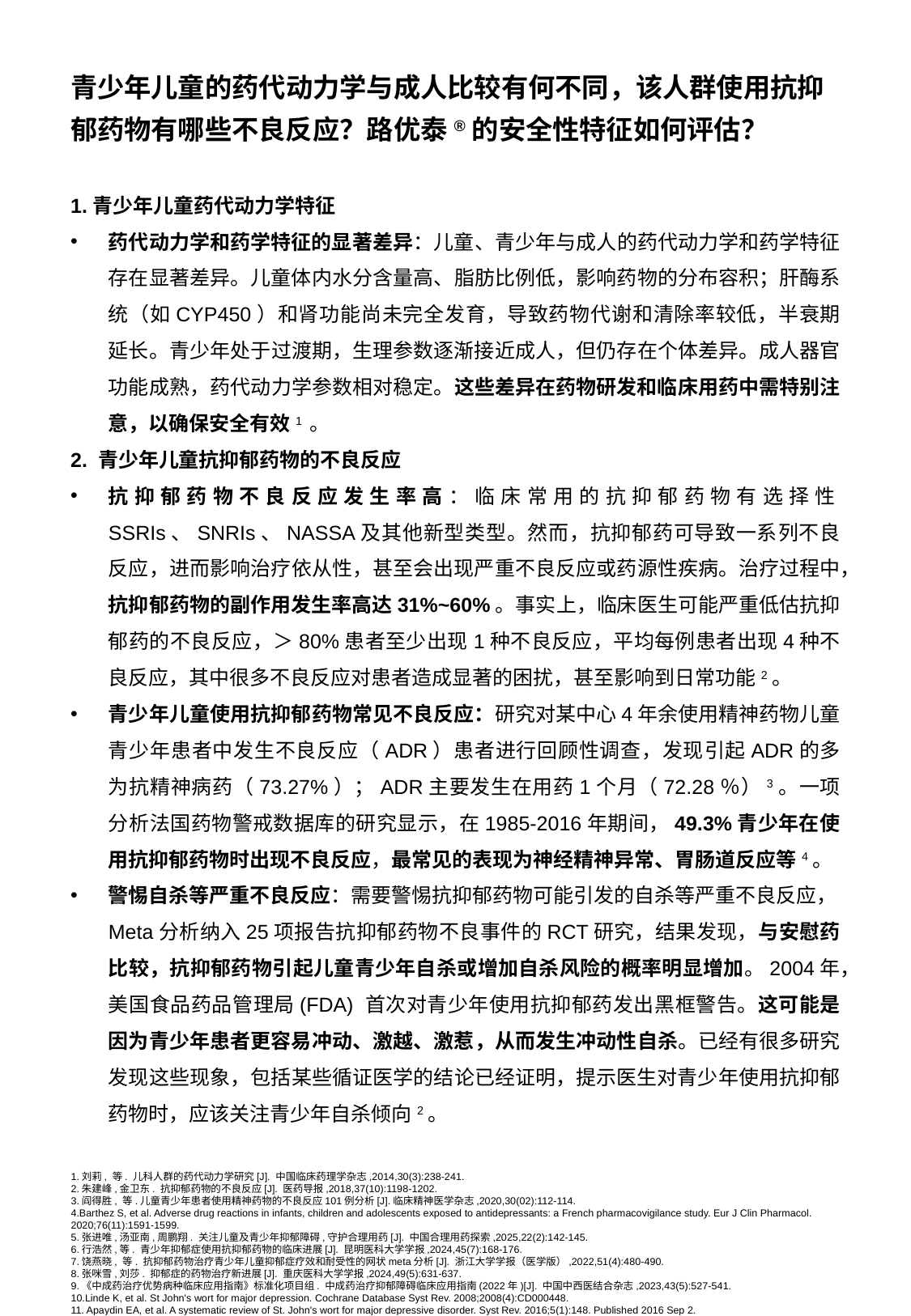

青少年儿童的药代动力学与成人比较有何不同，该人群使用抗抑郁药物有哪些不良反应？路优泰®的安全性特征如何评估？
1.青少年儿童药代动力学特征
药代动力学和药学特征的显著差异：儿童、青少年与成人的药代动力学和药学特征存在显著差异。儿童体内水分含量高、脂肪比例低，影响药物的分布容积；肝酶系统（如CYP450）和肾功能尚未完全发育，导致药物代谢和清除率较低，半衰期延长。青少年处于过渡期，生理参数逐渐接近成人，但仍存在个体差异。成人器官功能成熟，药代动力学参数相对稳定。这些差异在药物研发和临床用药中需特别注意，以确保安全有效1 。
2. 青少年儿童抗抑郁药物的不良反应
抗抑郁药物不良反应发生率高：临床常用的抗抑郁药物有选择性SSRIs、SNRIs、NASSA及其他新型类型。然而，抗抑郁药可导致一系列不良反应，进而影响治疗依从性，甚至会出现严重不良反应或药源性疾病。治疗过程中，抗抑郁药物的副作用发生率高达31%~60%。事实上，临床医生可能严重低估抗抑郁药的不良反应，＞80%患者至少出现1种不良反应，平均每例患者出现4种不良反应，其中很多不良反应对患者造成显著的困扰，甚至影响到日常功能2。
青少年儿童使用抗抑郁药物常见不良反应：研究对某中心4年余使用精神药物儿童青少年患者中发生不良反应（ADR）患者进行回顾性调查，发现引起ADR的多为抗精神病药（73.27%）；ADR主要发生在用药1个月（72.28％）3。一项分析法国药物警戒数据库的研究显示，在1985-2016年期间，49.3%青少年在使用抗抑郁药物时出现不良反应，最常见的表现为神经精神异常、胃肠道反应等4。
警惕自杀等严重不良反应：需要警惕抗抑郁药物可能引发的自杀等严重不良反应，Meta分析纳入25项报告抗抑郁药物不良事件的RCT研究，结果发现，与安慰药比较，抗抑郁药物引起儿童青少年自杀或增加自杀风险的概率明显增加。2004年，美国食品药品管理局(FDA) 首次对青少年使用抗抑郁药发出黑框警告。这可能是因为青少年患者更容易冲动、激越、激惹，从而发生冲动性自杀。已经有很多研究发现这些现象，包括某些循证医学的结论已经证明，提示医生对青少年使用抗抑郁药物时，应该关注青少年自杀倾向2。
1.刘莉, 等. 儿科人群的药代动力学研究[J]. 中国临床药理学杂志,2014,30(3):238-241.
2.朱建峰,金卫东. 抗抑郁药物的不良反应[J]. 医药导报,2018,37(10):1198-1202.
3.阎得胜, 等.儿童青少年患者使用精神药物的不良反应101例分析[J].临床精神医学杂志,2020,30(02):112-114.
4.Barthez S, et al. Adverse drug reactions in infants, children and adolescents exposed to antidepressants: a French pharmacovigilance study. Eur J Clin Pharmacol. 2020;76(11):1591-1599.
5.张进唯,汤亚南,周鹏翔. 关注儿童及青少年抑郁障碍,守护合理用药[J]. 中国合理用药探索,2025,22(2):142-145.
6.行浩然,等. 青少年抑郁症使用抗抑郁药物的临床进展[J]. 昆明医科大学学报,2024,45(7):168-176.
7.饶燕晓, 等. 抗抑郁药物治疗青少年儿童抑郁症疗效和耐受性的网状meta分析[J]. 浙江大学学报（医学版）,2022,51(4):480-490.
8.张咪雪,刘莎. 抑郁症的药物治疗新进展[J]. 重庆医科大学学报,2024,49(5):631-637.
9.《中成药治疗优势病种临床应用指南》标准化项目组. 中成药治疗抑郁障碍临床应用指南(2022年)[J]. 中国中西医结合杂志,2023,43(5):527-541.
10.Linde K, et al. St John's wort for major depression. Cochrane Database Syst Rev. 2008;2008(4):CD000448.
11. Apaydin EA, et al. A systematic review of St. John's wort for major depressive disorder. Syst Rev. 2016;5(1):148. Published 2016 Sep 2.